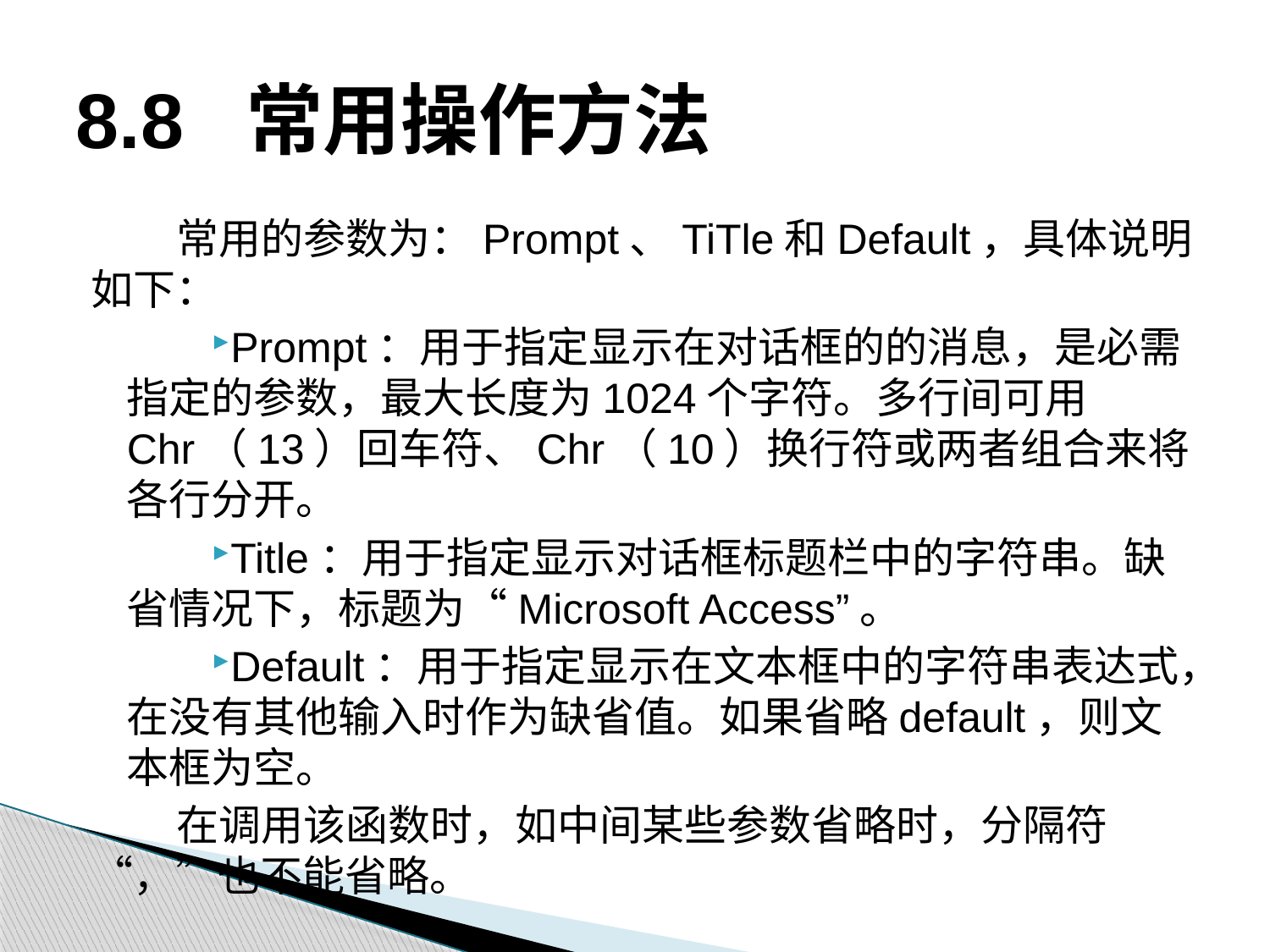

# 8.8  常用操作方法
常用的参数为：Prompt、TiTle和Default，具体说明如下：
Prompt：用于指定显示在对话框的的消息，是必需指定的参数，最大长度为1024个字符。多行间可用Chr（13）回车符、Chr（10）换行符或两者组合来将各行分开。
Title：用于指定显示对话框标题栏中的字符串。缺省情况下，标题为“Microsoft Access”。
Default：用于指定显示在文本框中的字符串表达式，在没有其他输入时作为缺省值。如果省略default，则文本框为空。
在调用该函数时，如中间某些参数省略时，分隔符“，”也不能省略。